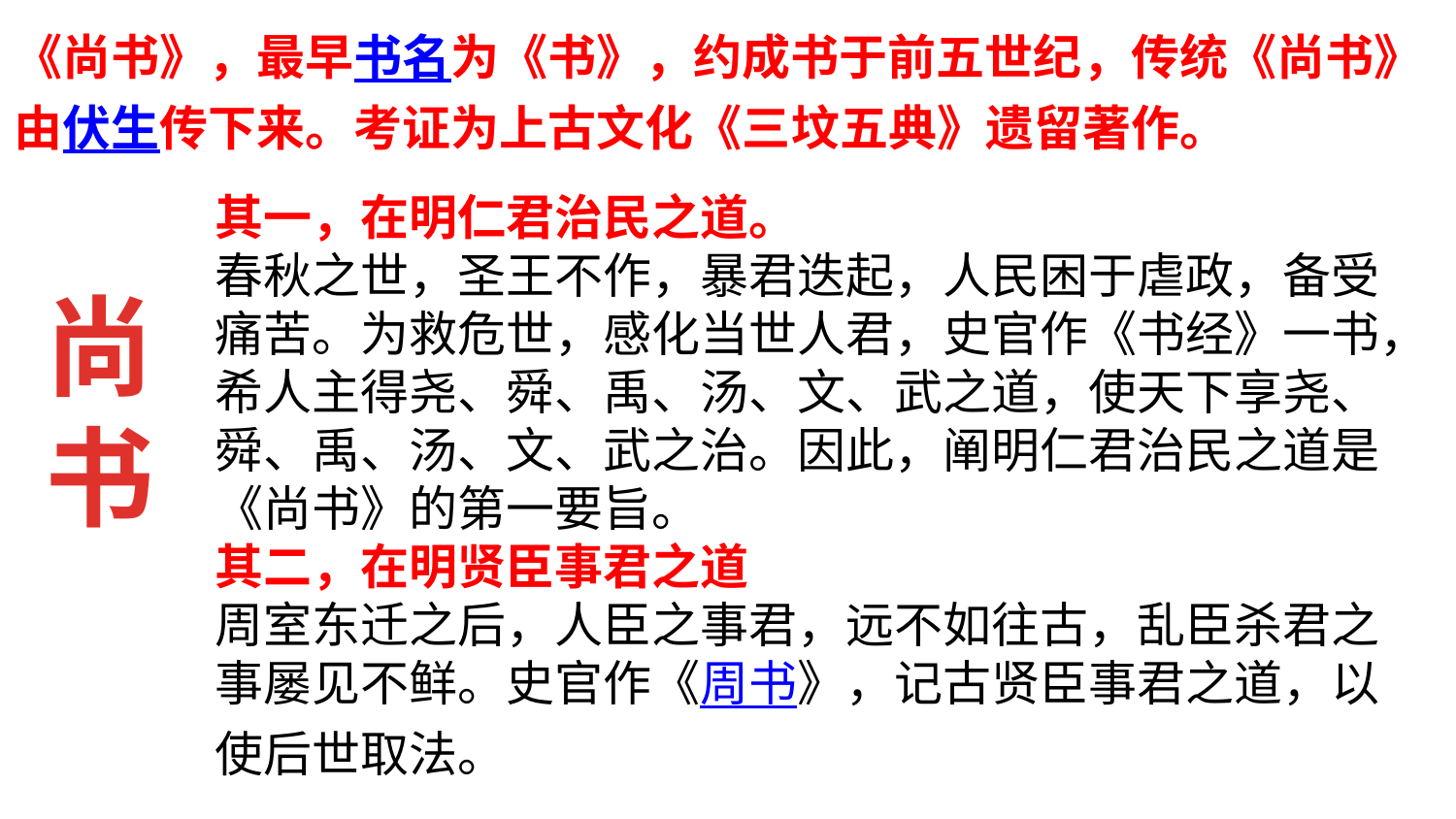

《尚书》，最早书名为《书》，约成书于前五世纪，传统《尚书》由伏生传下来。考证为上古文化《三坟五典》遗留著作。
其一，在明仁君治民之道。
春秋之世，圣王不作，暴君迭起，人民困于虐政，备受痛苦。为救危世，感化当世人君，史官作《书经》一书，希人主得尧、舜、禹、汤、文、武之道，使天下享尧、舜、禹、汤、文、武之治。因此，阐明仁君治民之道是《尚书》的第一要旨。
其二，在明贤臣事君之道
周室东迁之后，人臣之事君，远不如往古，乱臣杀君之事屡见不鲜。史官作《周书》，记古贤臣事君之道，以使后世取法。
尚
书